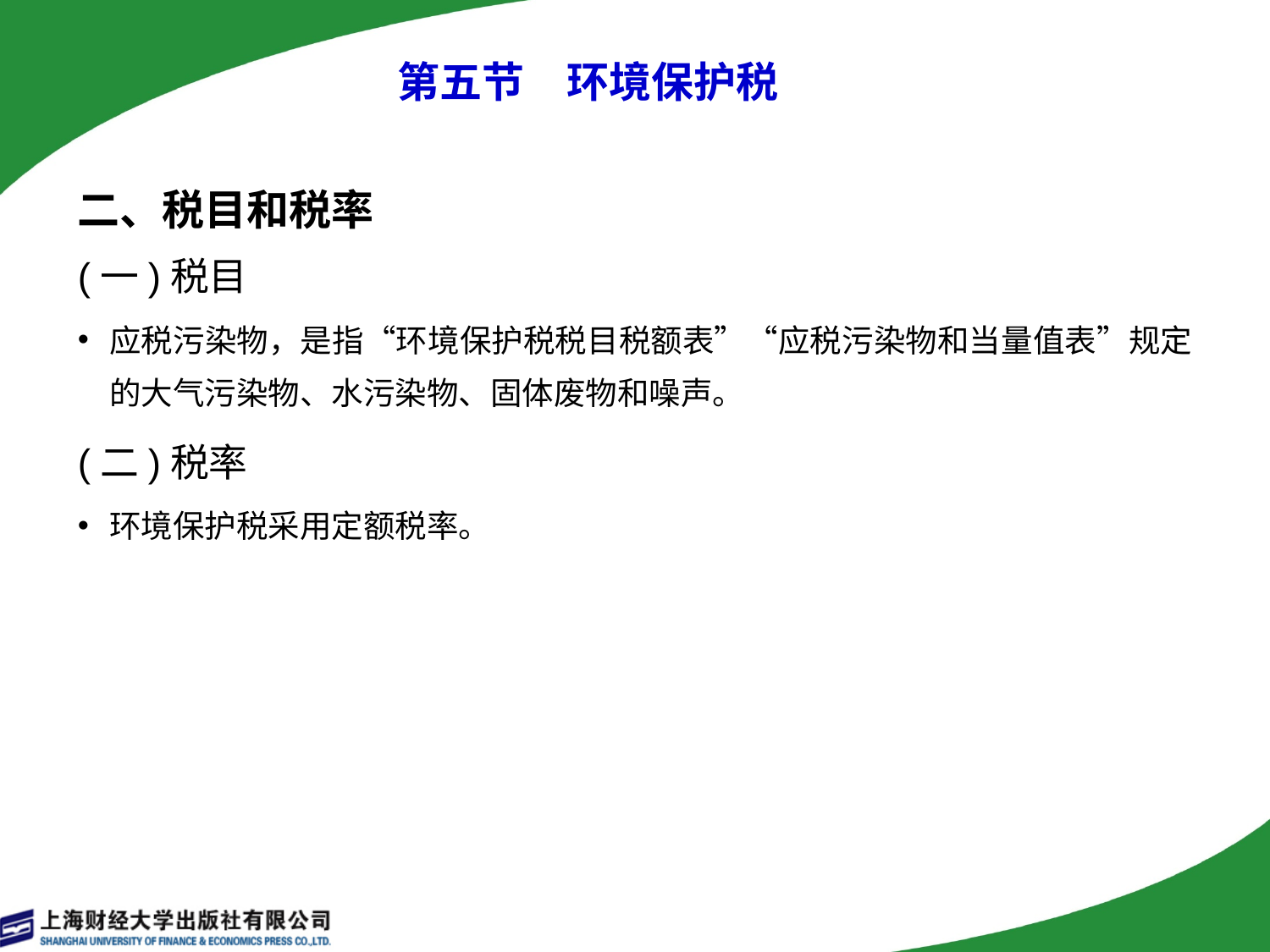

第五节　环境保护税
二、税目和税率
(一)税目
应税污染物，是指“环境保护税税目税额表”“应税污染物和当量值表”规定的大气污染物、水污染物、固体废物和噪声。
(二)税率
环境保护税采用定额税率。